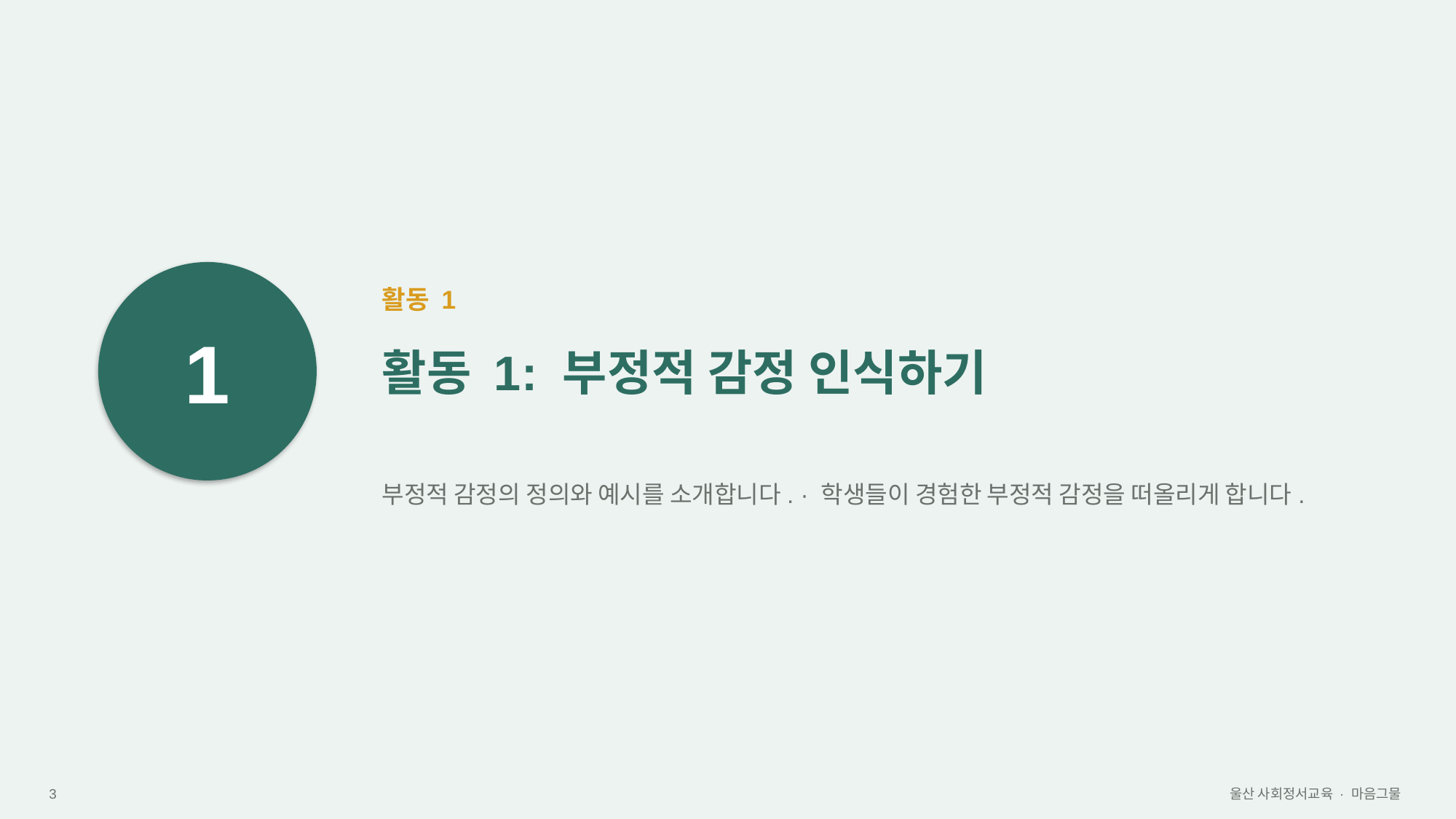

1
활동 1
활동 1: 부정적 감정 인식하기
부정적 감정의 정의와 예시를 소개합니다. · 학생들이 경험한 부정적 감정을 떠올리게 합니다.
3
울산 사회정서교육 · 마음그물